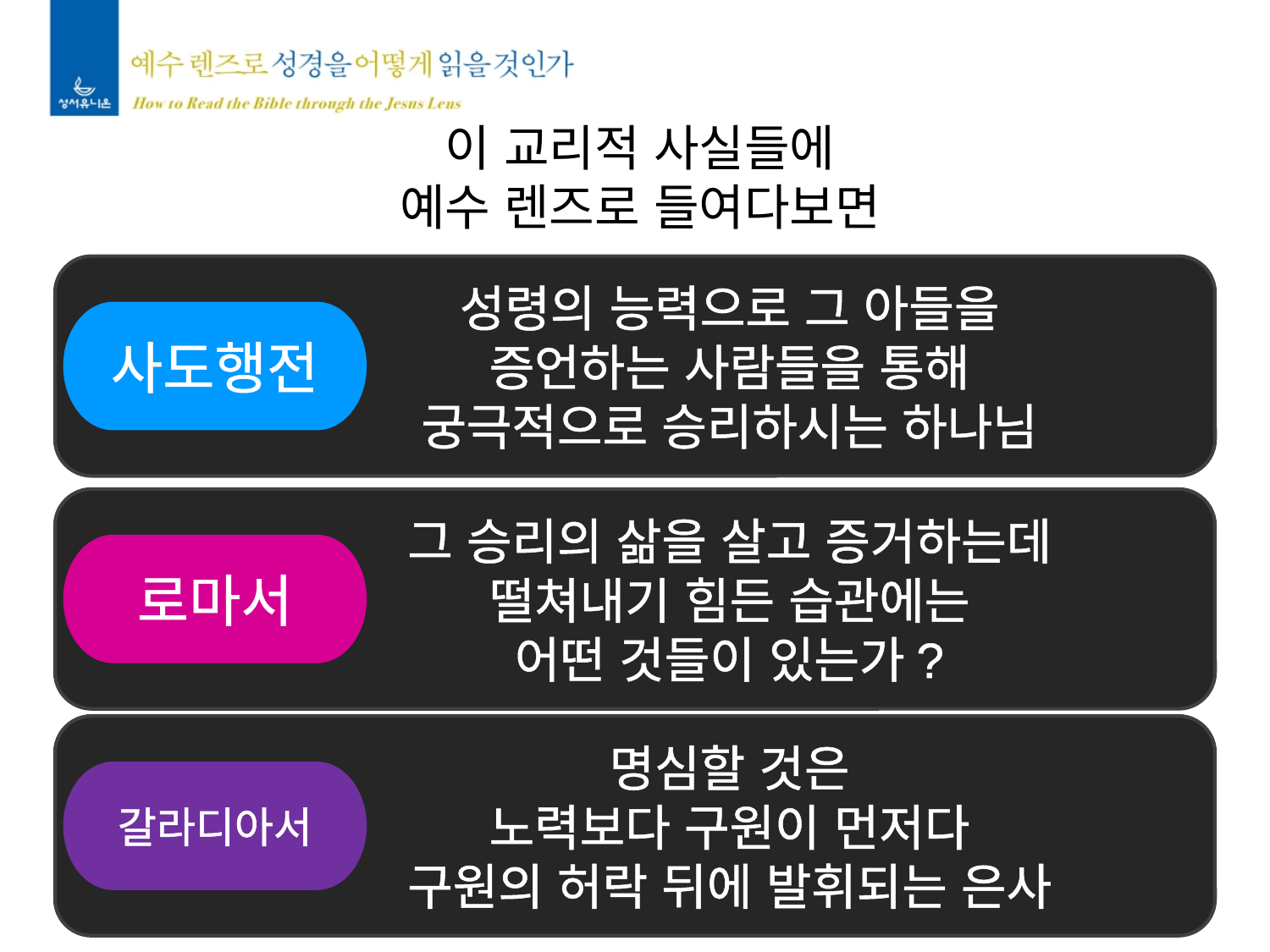

이 교리적 사실들에
예수 렌즈로 들여다보면

성령의 능력으로 그 아들을
증언하는 사람들을 통해
궁극적으로 승리하시는 하나님
사도행전

그 승리의 삶을 살고 증거하는데
떨쳐내기 힘든 습관에는
어떤 것들이 있는가?
로마서

명심할 것은
노력보다 구원이 먼저다
구원의 허락 뒤에 발휘되는 은사
갈라디아서